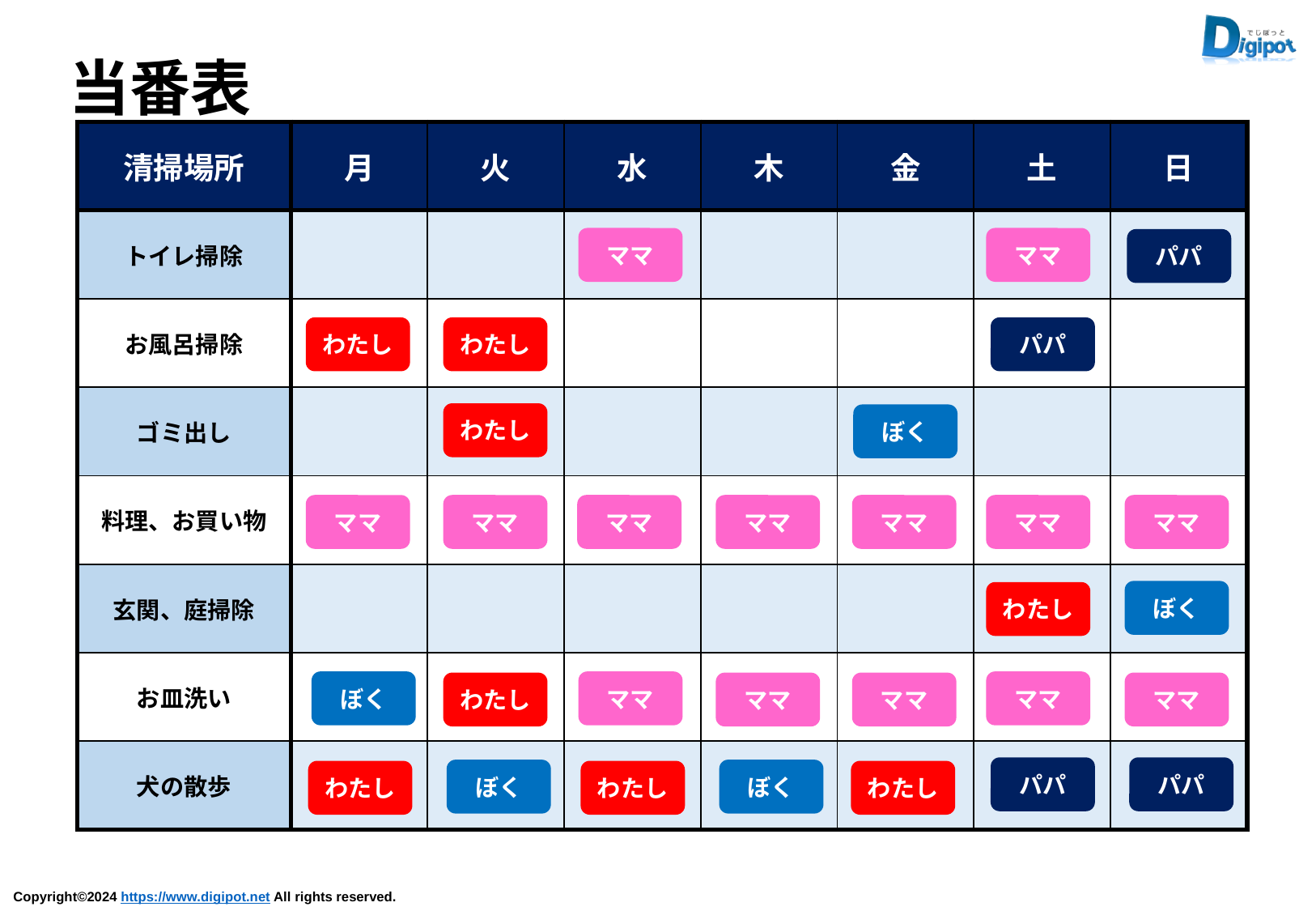

当番表
| 清掃場所 | 月 | 火 | 水 | 木 | 金 | 土 | 日 |
| --- | --- | --- | --- | --- | --- | --- | --- |
| トイレ掃除 |  |  |  |  |  |  |  |
| お風呂掃除 |  |  |  |  |  |  |  |
| ゴミ出し |  |  |  |  |  |  |  |
| 料理、お買い物 |  |  |  |  |  |  |  |
| 玄関、庭掃除 |  |  |  |  |  |  |  |
| お皿洗い |  |  |  |  |  |  |  |
| 犬の散歩 |  |  |  |  |  |  |  |
ママ
ママ
パパ
わたし
わたし
パパ
わたし
ぼく
ママ
ママ
ママ
ママ
ママ
ママ
ママ
ぼく
わたし
ママ
ママ
ぼく
ママ
ママ
ママ
わたし
パパ
パパ
ぼく
ぼく
わたし
わたし
わたし